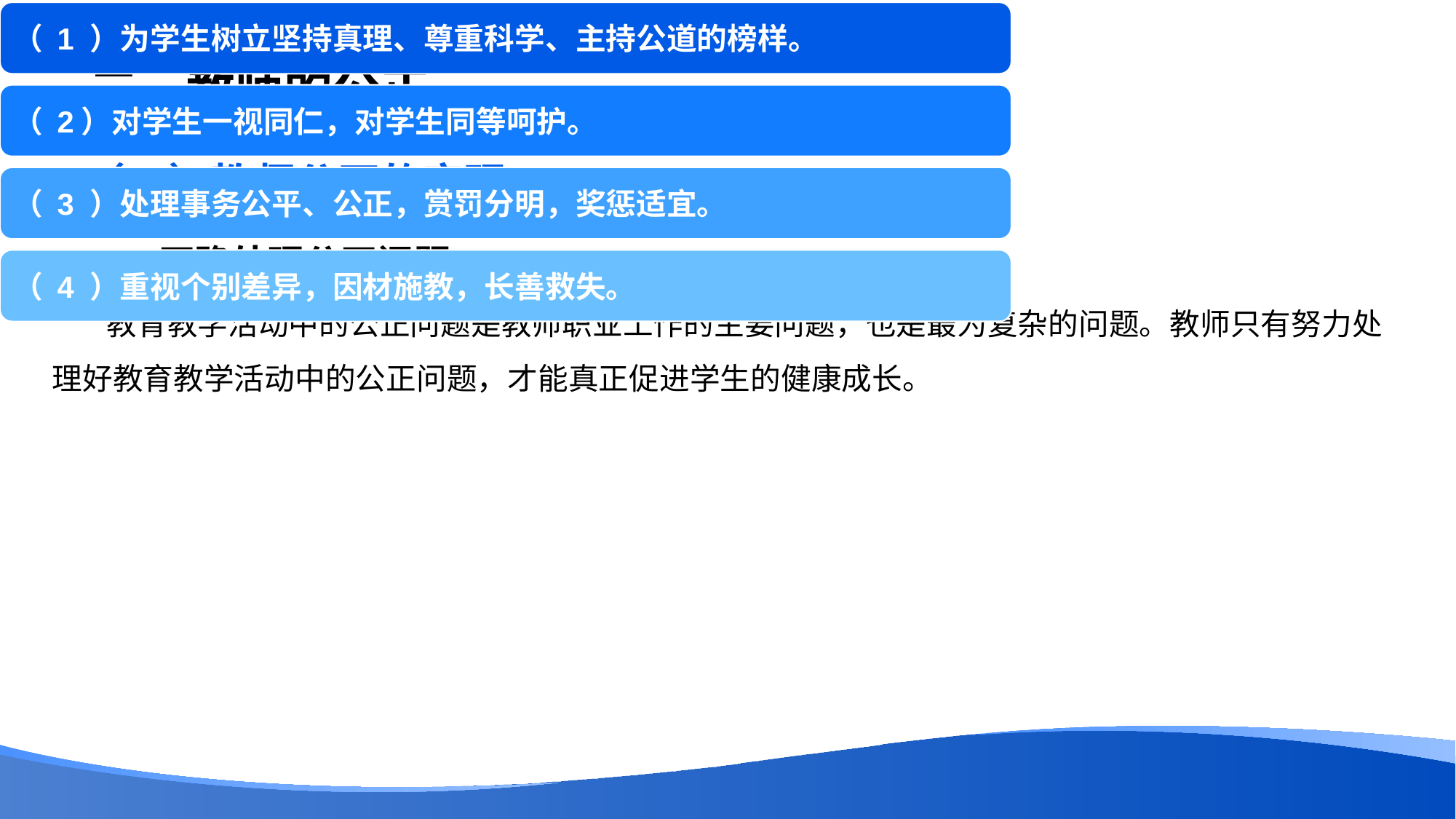

# 三、教师的公正
（二）教师公正的实现
3.正确处理公正问题
教育教学活动中的公正问题是教师职业工作的主要问题，也是最为复杂的问题。教师只有努力处理好教育教学活动中的公正问题，才能真正促进学生的健康成长。
（ 1 ）为学生树立坚持真理、尊重科学、主持公道的榜样。
（ 2）对学生一视同仁，对学生同等呵护。
（ 3 ）处理事务公平、公正，赏罚分明，奖惩适宜。
（ 4 ）重视个别差异，因材施教，长善救失。